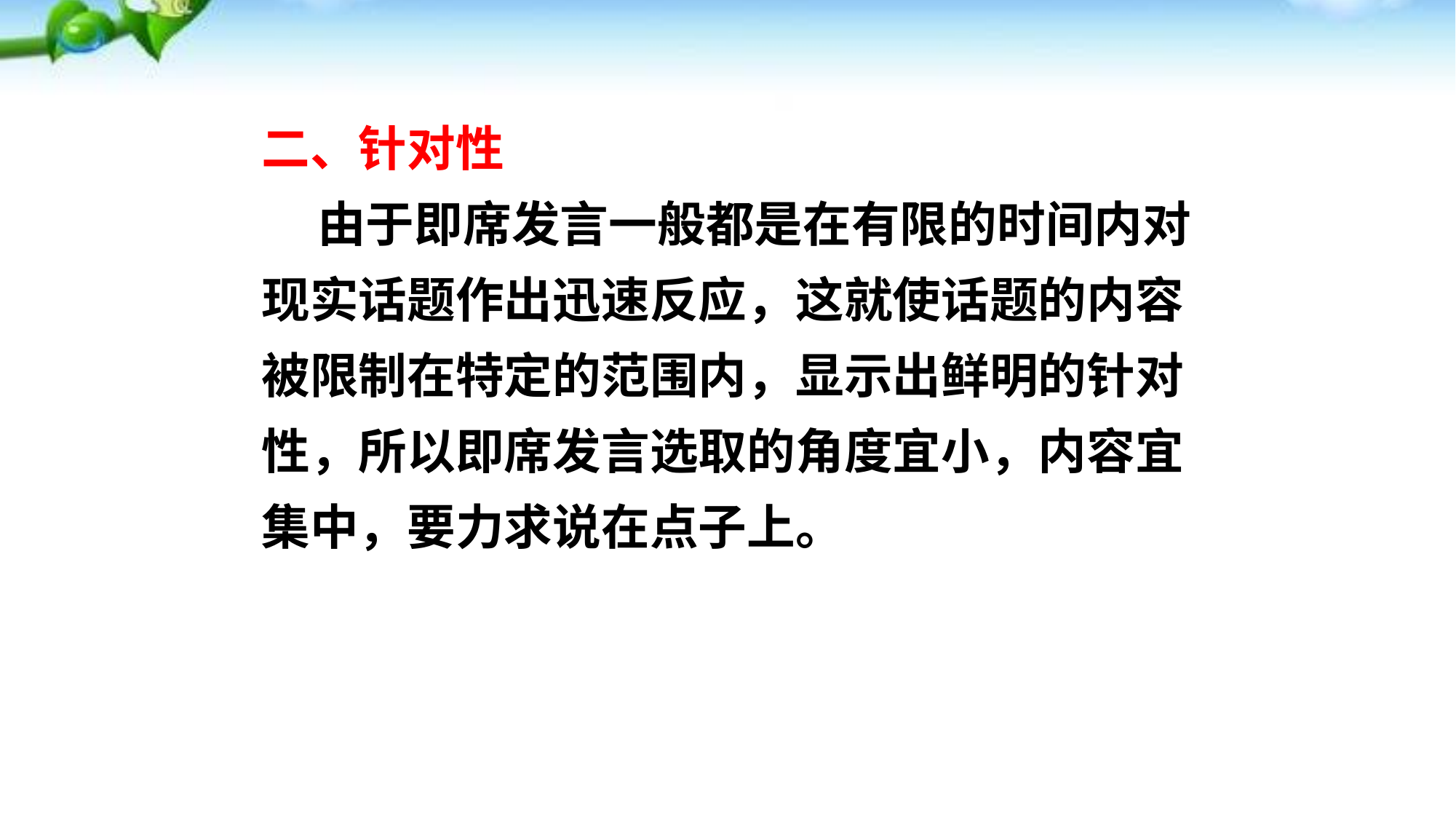

二、针对性
    由于即席发言一般都是在有限的时间内对现实话题作出迅速反应，这就使话题的内容被限制在特定的范围内，显示出鲜明的针对性，所以即席发言选取的角度宜小，内容宜集中，要力求说在点子上。